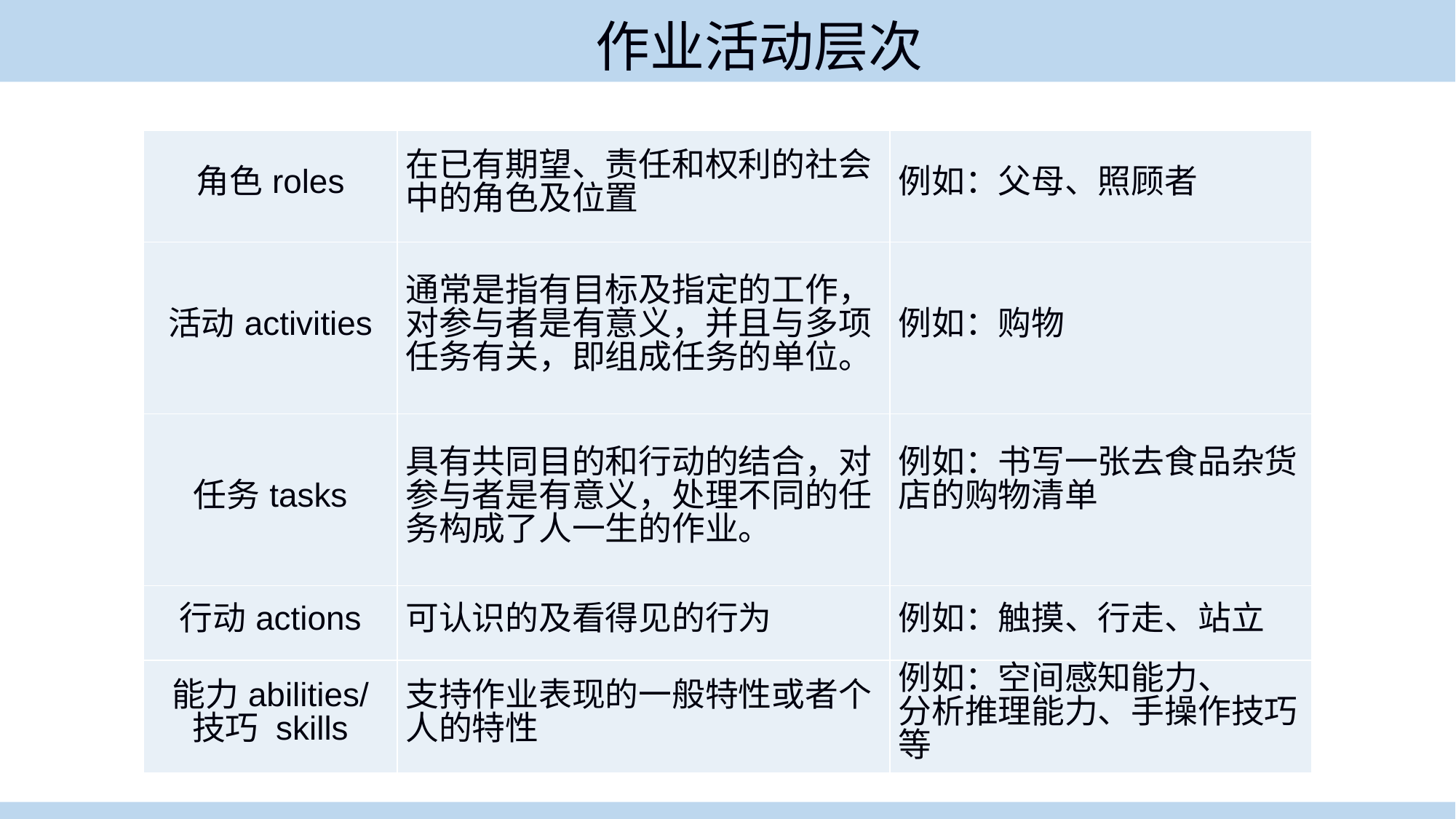

作业活动层次
| 角色roles | 在已有期望、责任和权利的社会中的角色及位置 | 例如：父母、照顾者 |
| --- | --- | --- |
| 活动activities | 通常是指有目标及指定的工作，对参与者是有意义，并且与多项任务有关，即组成任务的单位。 | 例如：购物 |
| 任务tasks | 具有共同目的和行动的结合，对参与者是有意义，处理不同的任务构成了人一生的作业。 | 例如：书写一张去食品杂货店的购物清单 |
| 行动actions | 可认识的及看得见的行为 | 例如：触摸、行走、站立 |
| 能力abilities/ 技巧 skills | 支持作业表现的一般特性或者个人的特性 | 例如：空间感知能力、 分析推理能力、手操作技巧等 |